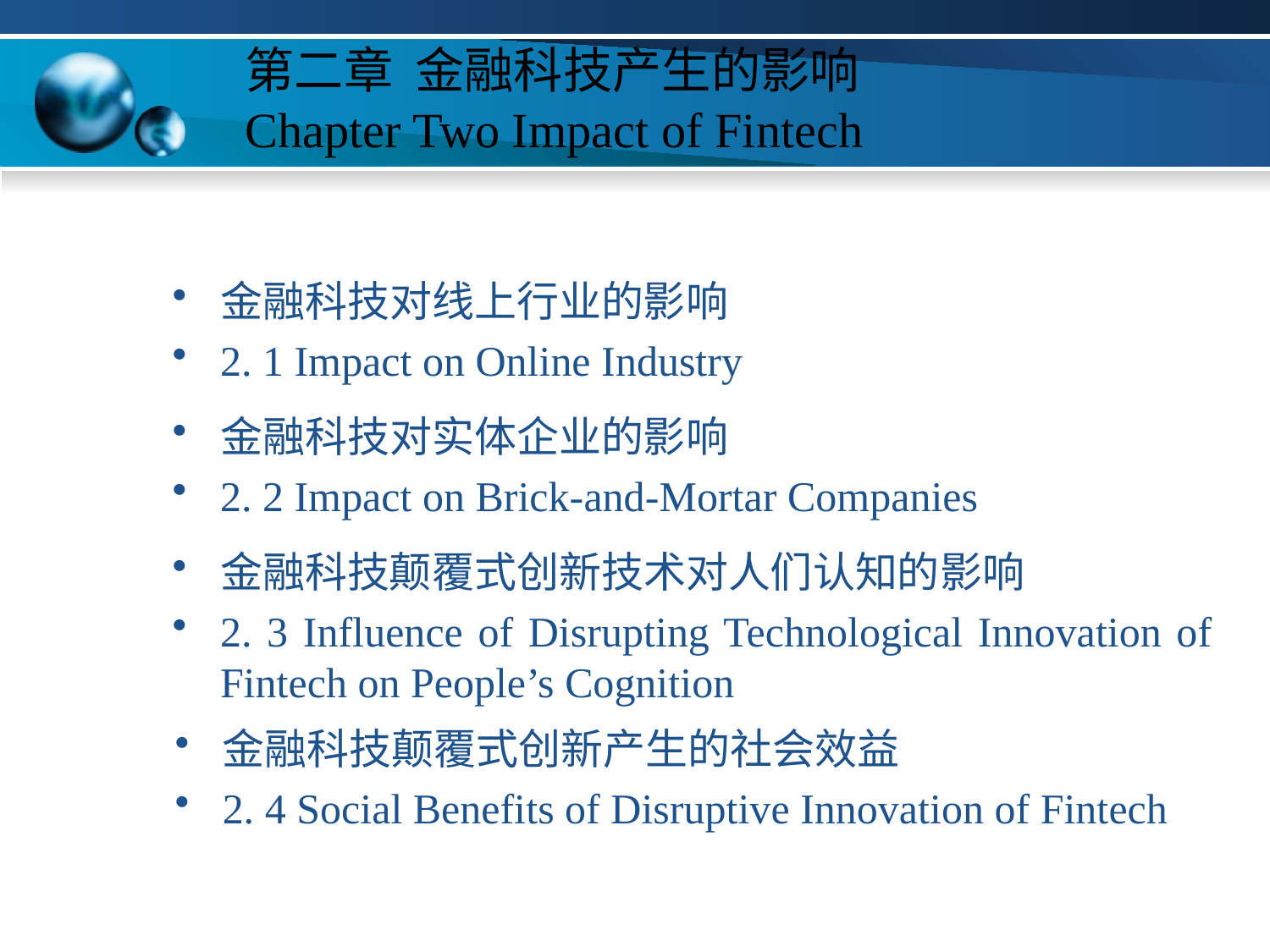

# 第二章  金融科技产生的影响 Chapter Two Impact of Fintech
金融科技对线上行业的影响
2. 1 Impact on Online Industry
金融科技对实体企业的影响
2. 2 Impact on Brick-and-Mortar Companies
金融科技颠覆式创新技术对人们认知的影响
2. 3 Influence of Disrupting Technological Innovation of Fintech on People’s Cognition
金融科技颠覆式创新产生的社会效益
2. 4 Social Benefits of Disruptive Innovation of Fintech